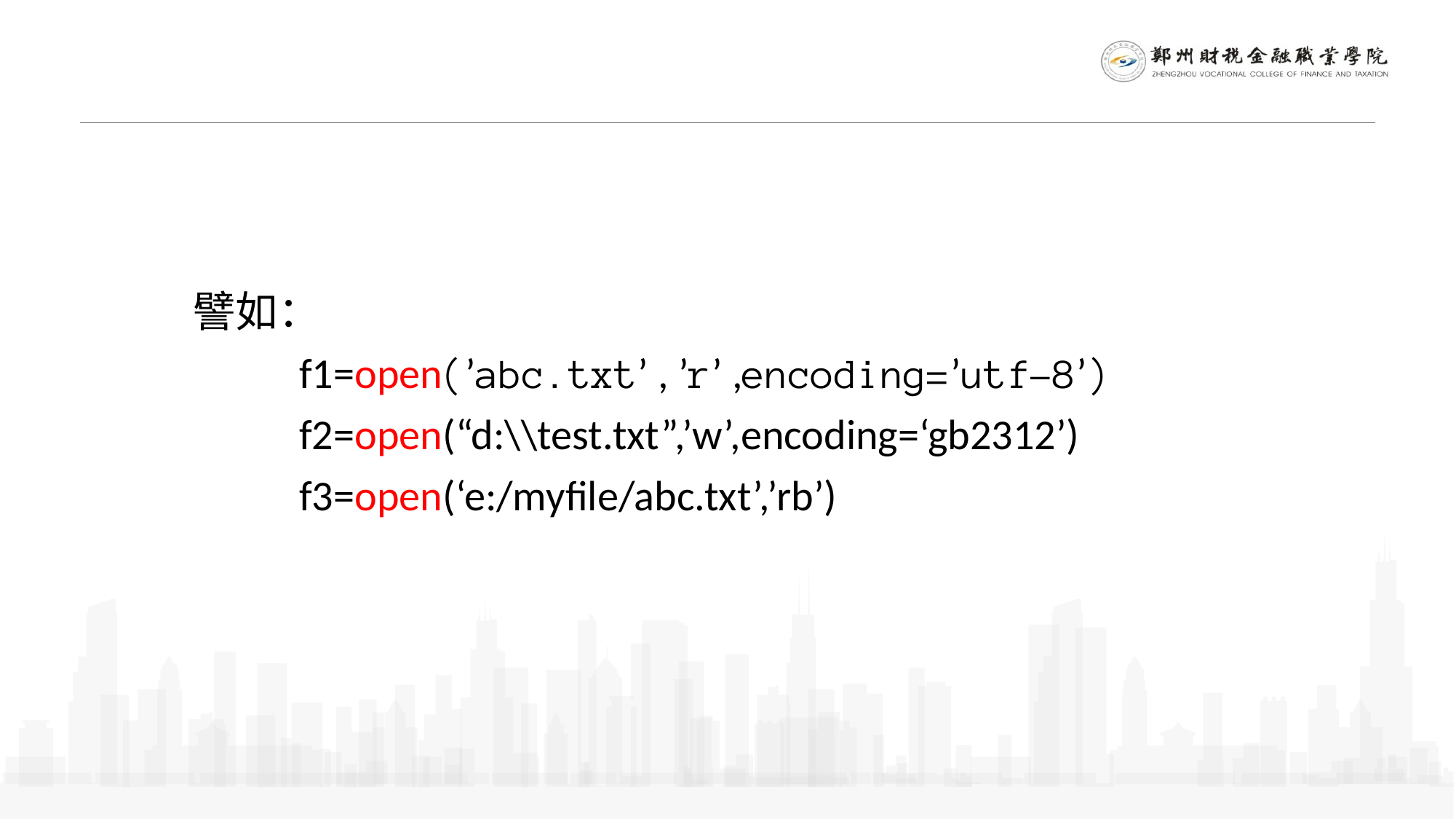

譬如：
           f1=open(’abc.txt’ , ’r’ ,encoding=’utf-8’)
           f2=open(“d:\\test.txt”,’w’,encoding=‘gb2312’)
           f3=open(‘e:/myfile/abc.txt’,’rb’)